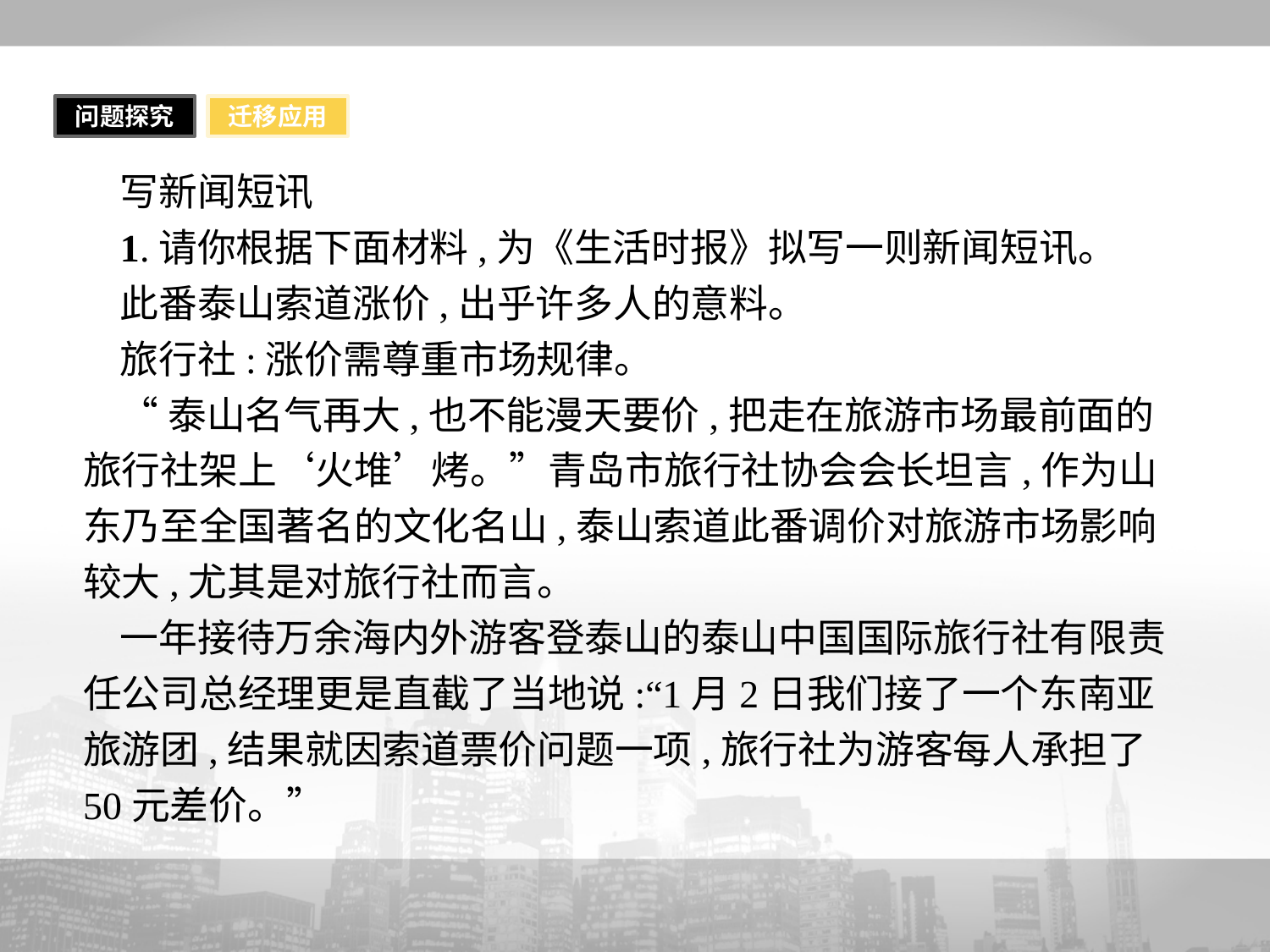

问题探究
迁移应用
写新闻短讯
1.请你根据下面材料,为《生活时报》拟写一则新闻短讯。
此番泰山索道涨价,出乎许多人的意料。
旅行社:涨价需尊重市场规律。
“泰山名气再大,也不能漫天要价,把走在旅游市场最前面的旅行社架上‘火堆’烤。”青岛市旅行社协会会长坦言,作为山东乃至全国著名的文化名山,泰山索道此番调价对旅游市场影响较大,尤其是对旅行社而言。
一年接待万余海内外游客登泰山的泰山中国国际旅行社有限责任公司总经理更是直截了当地说:“1月2日我们接了一个东南亚旅游团,结果就因索道票价问题一项,旅行社为游客每人承担了50元差价。”